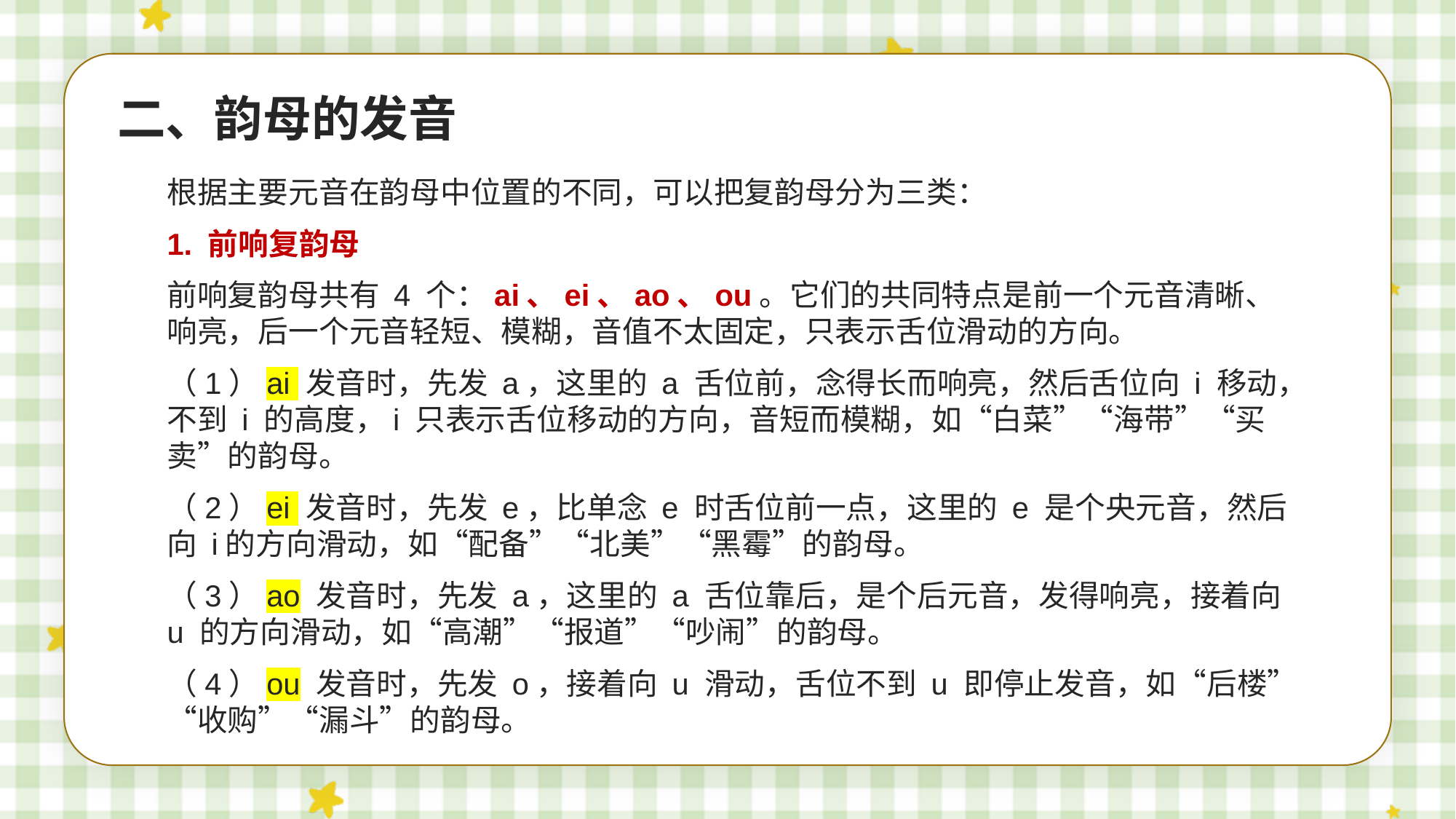

二、韵母的发音
根据主要元音在韵母中位置的不同，可以把复韵母分为三类：
1. 前响复韵母
前响复韵母共有 4 个：ai、ei、ao、ou。它们的共同特点是前一个元音清晰、响亮，后一个元音轻短、模糊，音值不太固定，只表示舌位滑动的方向。
（1）ai 发音时，先发 a，这里的 a 舌位前，念得长而响亮，然后舌位向 i 移动，不到 i 的高度，i 只表示舌位移动的方向，音短而模糊，如“白菜”“海带”“买卖”的韵母。
（2）ei 发音时，先发 e，比单念 e 时舌位前一点，这里的 e 是个央元音，然后向 i的方向滑动，如“配备”“北美”“黑霉”的韵母。
（3）ao 发音时，先发 a，这里的 a 舌位靠后，是个后元音，发得响亮，接着向 u 的方向滑动，如“高潮”“报道”“吵闹”的韵母。
（4）ou 发音时，先发 o，接着向 u 滑动，舌位不到 u 即停止发音，如“后楼”“收购”“漏斗”的韵母。